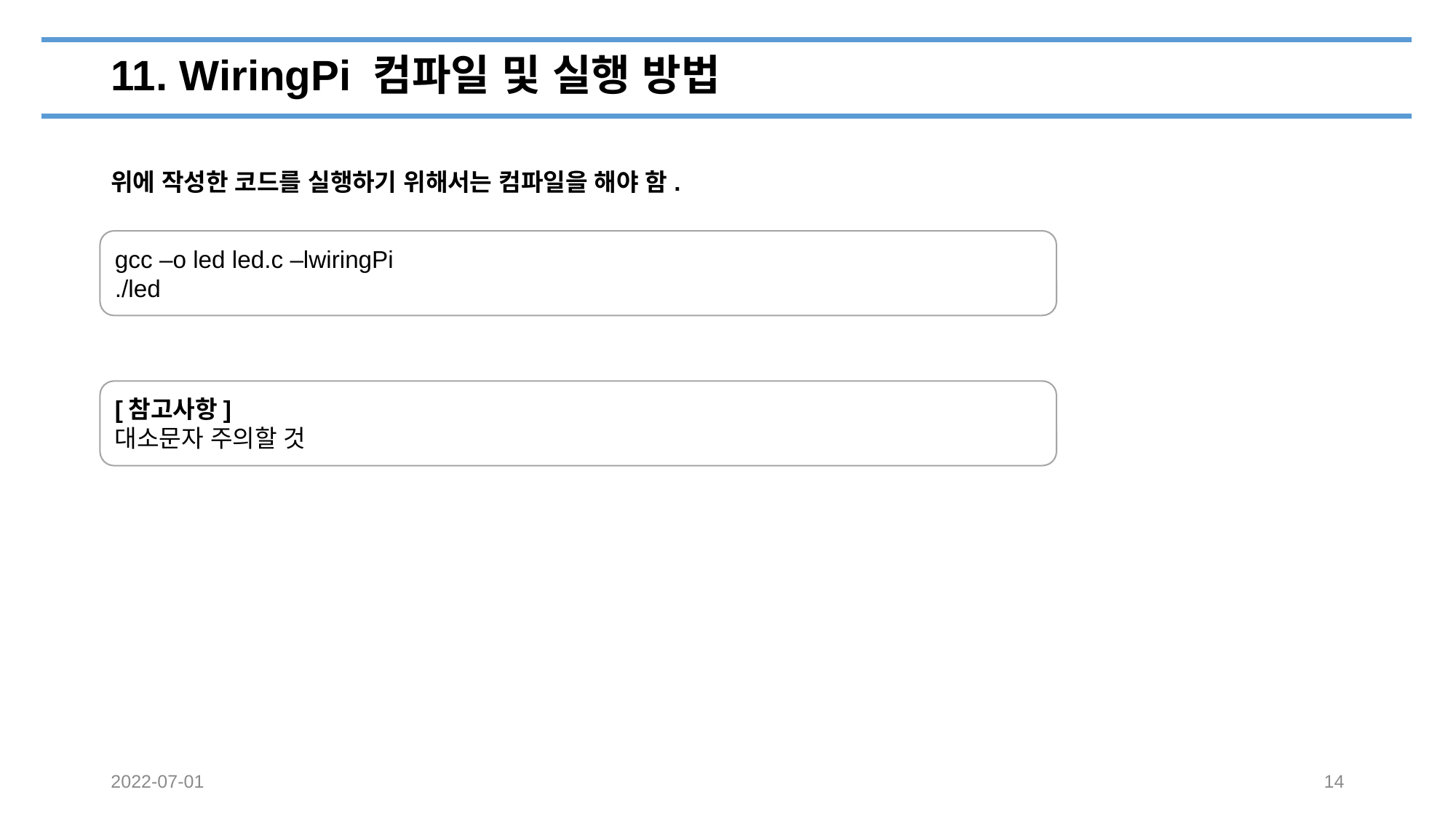

# 11. WiringPi 컴파일 및 실행 방법
위에 작성한 코드를 실행하기 위해서는 컴파일을 해야 함.
gcc –o led led.c –lwiringPi
./led
[참고사항]
대소문자 주의할 것
2022-07-01
14